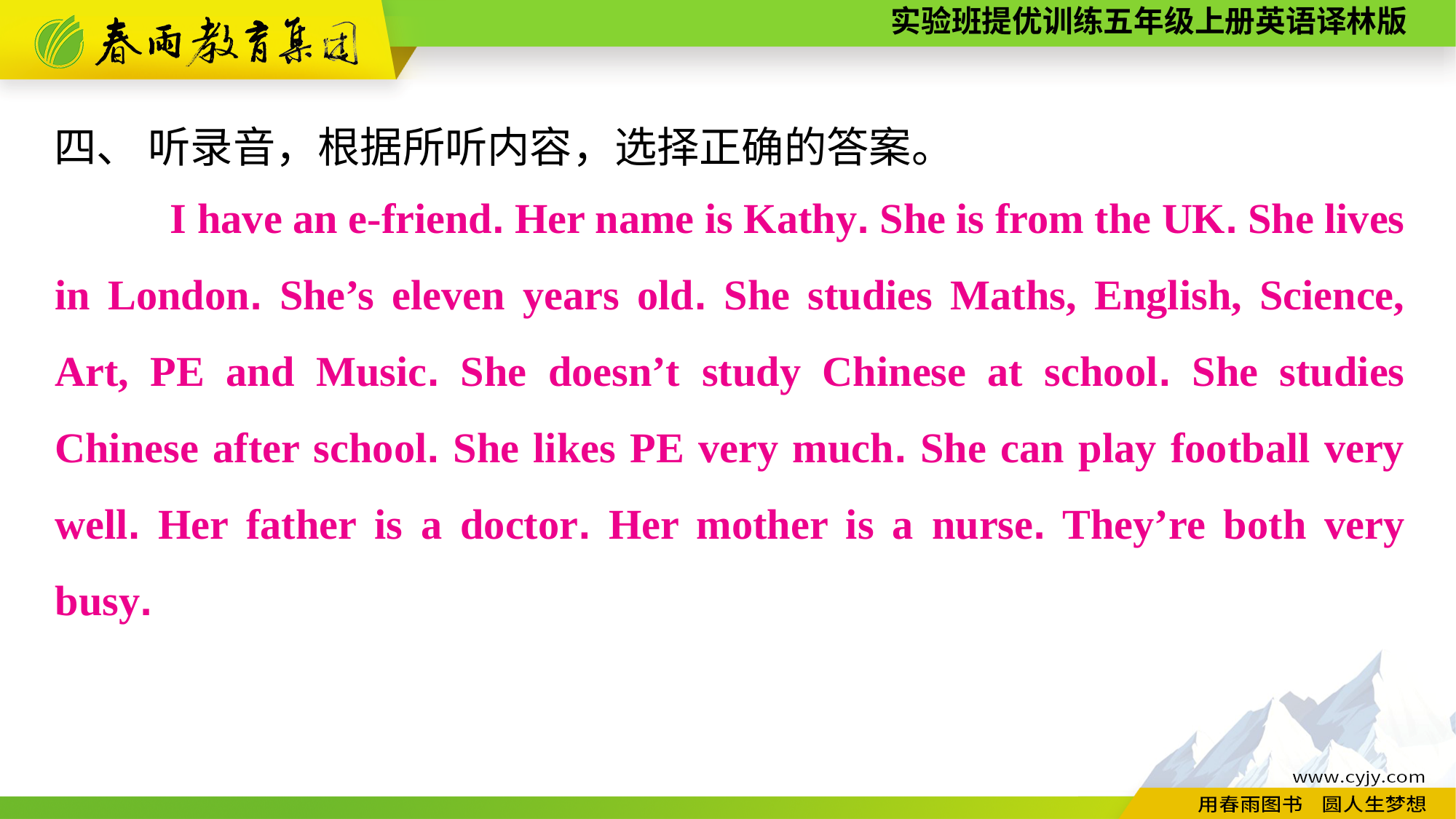

四、 听录音，根据所听内容，选择正确的答案。
 　　I have an e-friend. Her name is Kathy. She is from the UK. She lives in London. She’s eleven years old. She studies Maths, English, Science, Art, PE and Music. She doesn’t study Chinese at school. She studies Chinese after school. She likes PE very much. She can play football very well. Her father is a doctor. Her mother is a nurse. They’re both very busy.